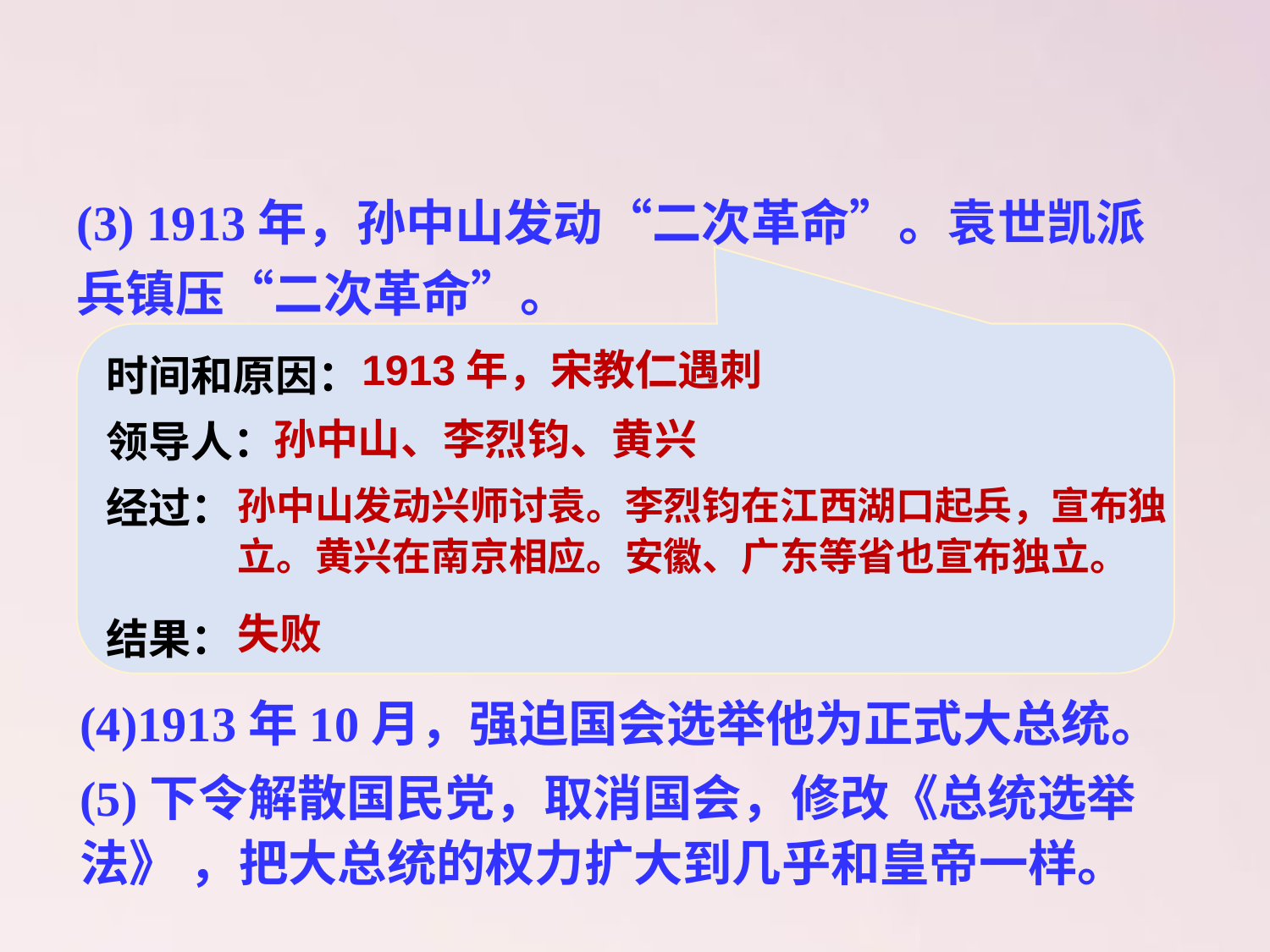

(3) 1913年，孙中山发动“二次革命”。袁世凯派兵镇压“二次革命”。
时间和原因：
领导人：
经过：

结果：
1913年，宋教仁遇刺
孙中山、李烈钧、黄兴
孙中山发动兴师讨袁。李烈钧在江西湖口起兵，宣布独立。黄兴在南京相应。安徽、广东等省也宣布独立。
失败
(4)1913年10月，强迫国会选举他为正式大总统。
(5)下令解散国民党，取消国会，修改《总统选举法》 ，把大总统的权力扩大到几乎和皇帝一样。